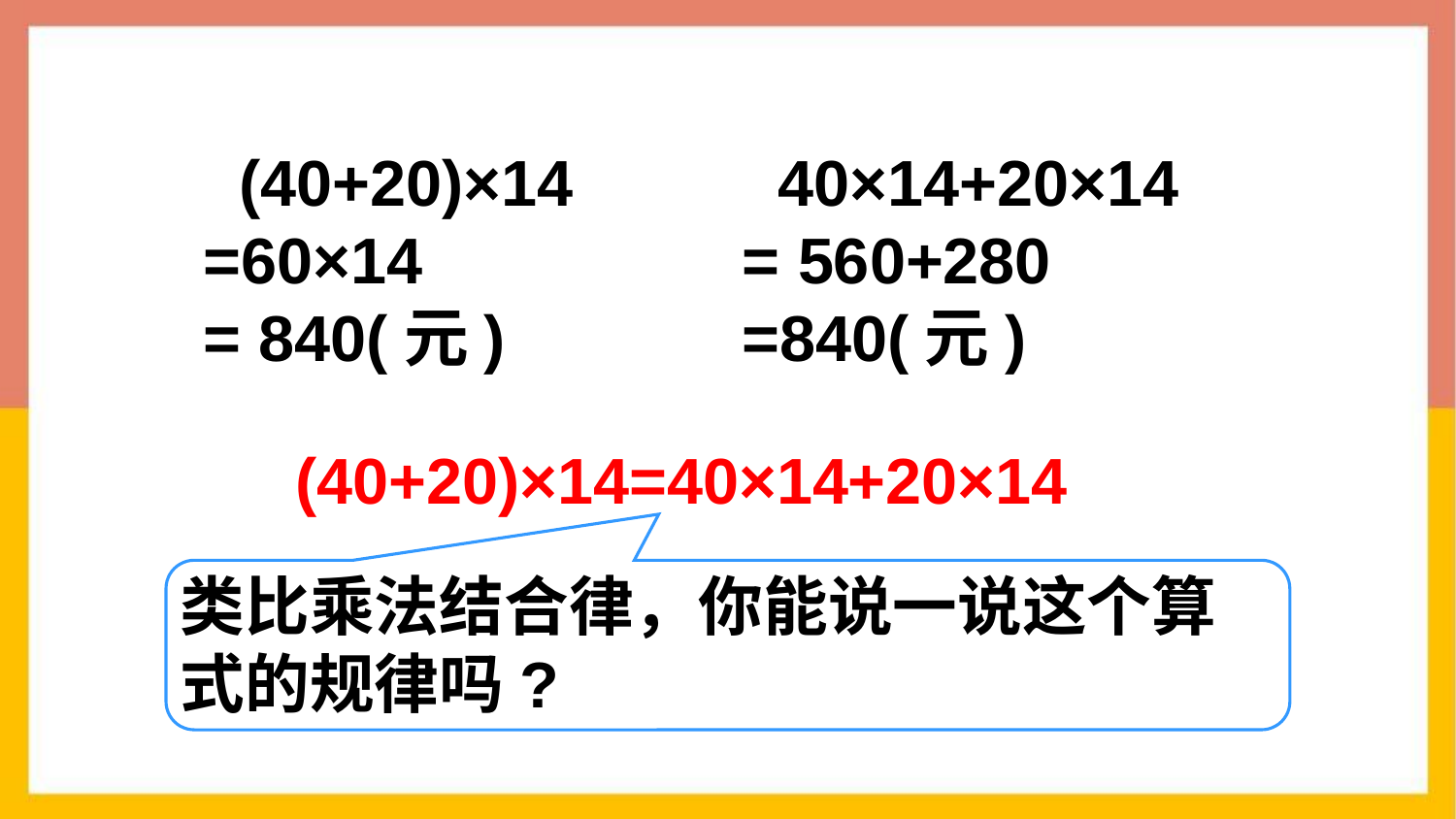

(40+20)×14
=60×14
= 840(元)
  40×14+20×14
= 560+280
=840(元)
(40+20)×14=40×14+20×14
类比乘法结合律，你能说一说这个算式的规律吗?